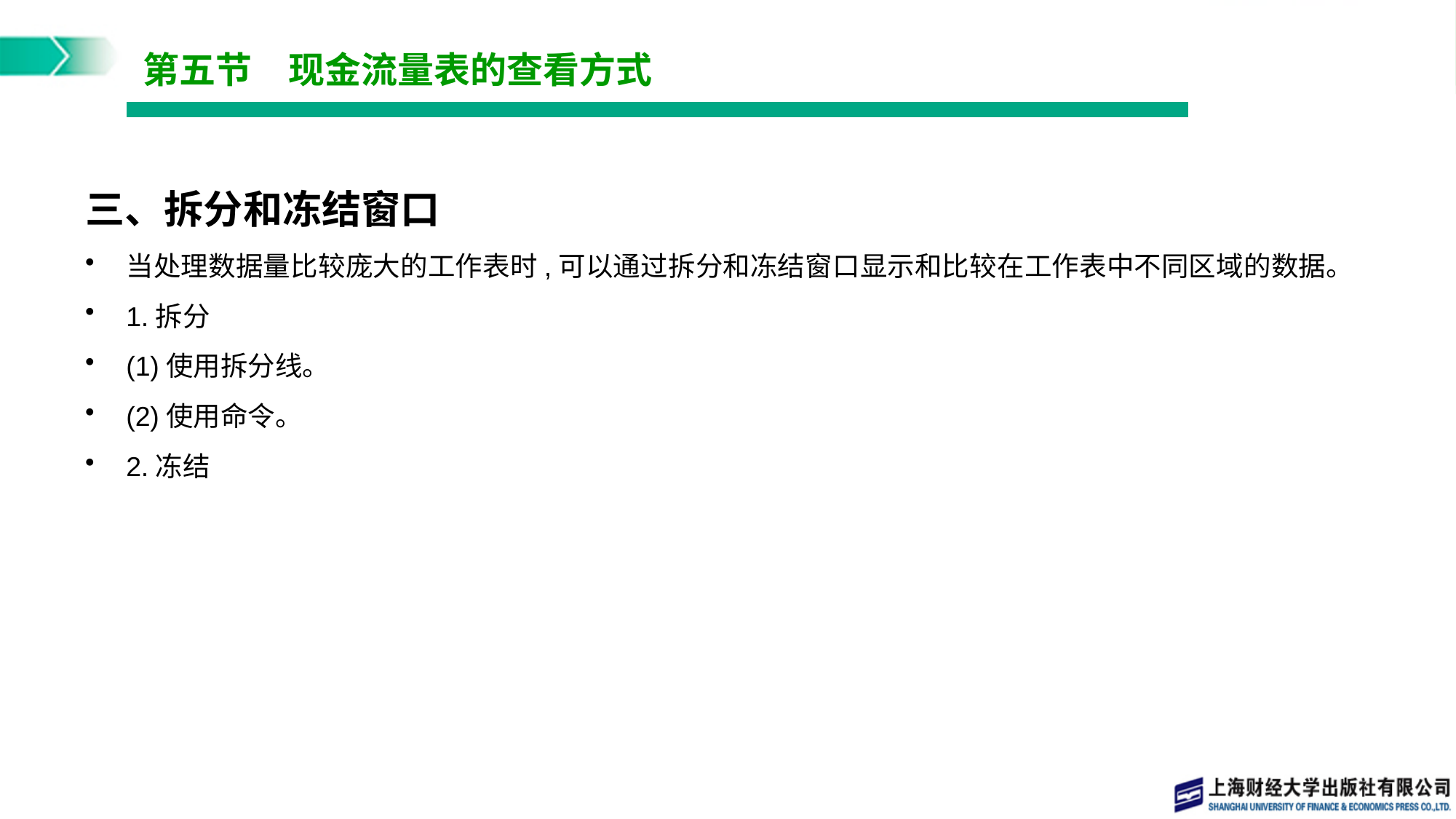

# 第五节　现金流量表的查看方式
三、拆分和冻结窗口
当处理数据量比较庞大的工作表时,可以通过拆分和冻结窗口显示和比较在工作表中不同区域的数据。
1.拆分
(1)使用拆分线。
(2)使用命令。
2.冻结